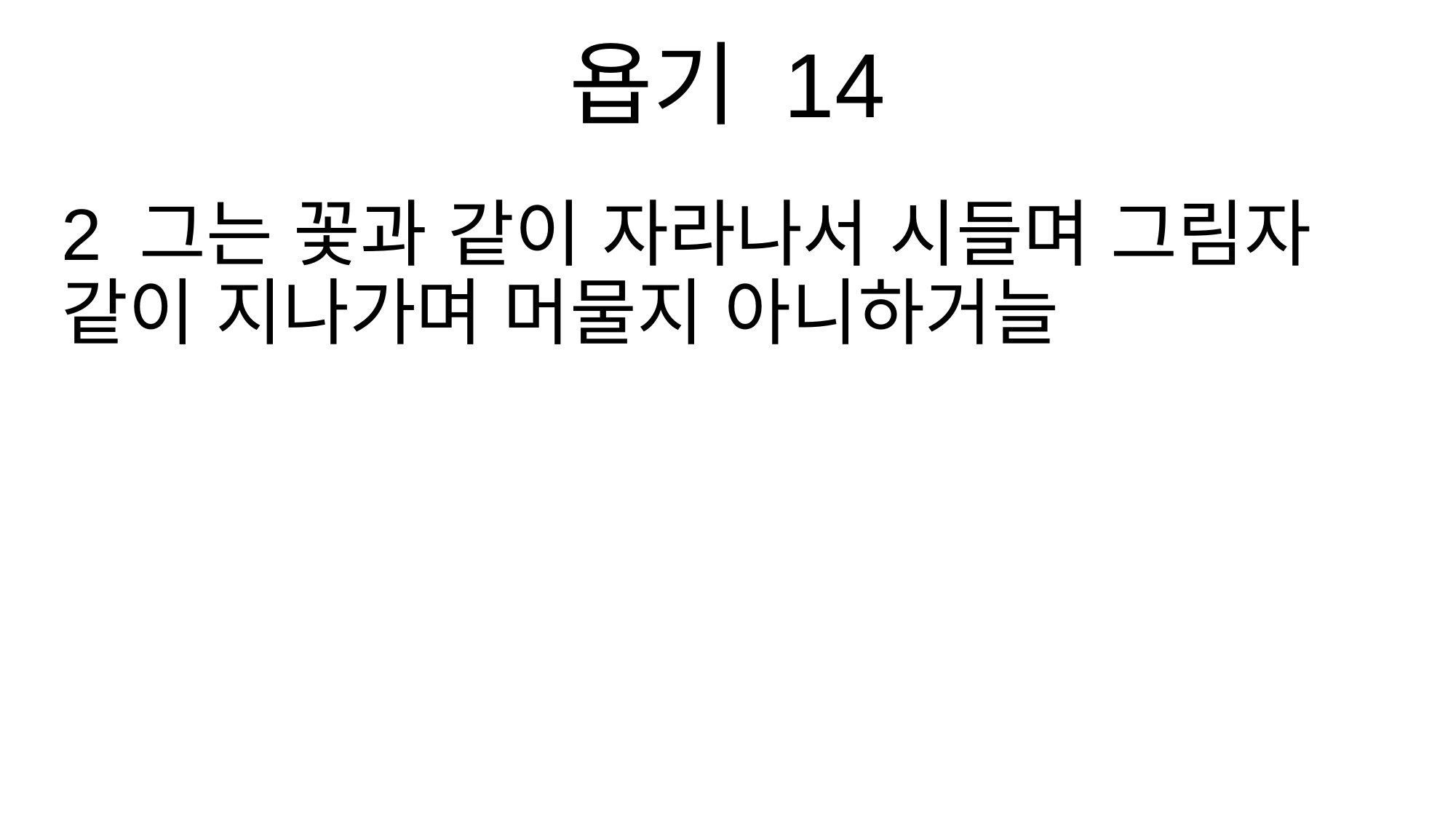

욥기 14
2 그는 꽃과 같이 자라나서 시들며 그림자 같이 지나가며 머물지 아니하거늘